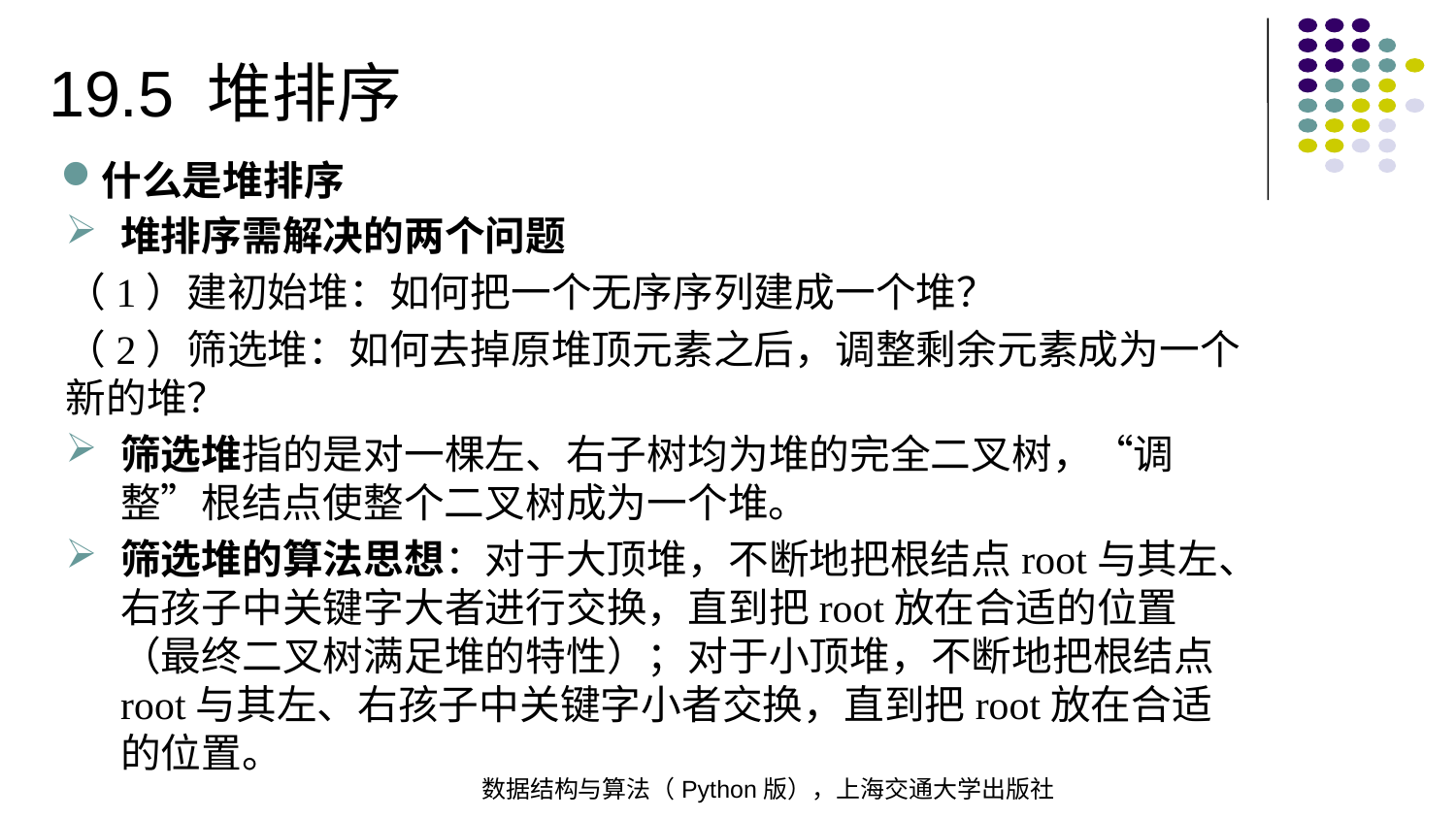

19.5 堆排序
什么是堆排序
堆排序需解决的两个问题
（1）建初始堆：如何把一个无序序列建成一个堆？
（2）筛选堆：如何去掉原堆顶元素之后，调整剩余元素成为一个新的堆？
筛选堆指的是对一棵左、右子树均为堆的完全二叉树，“调整”根结点使整个二叉树成为一个堆。
筛选堆的算法思想：对于大顶堆，不断地把根结点root与其左、右孩子中关键字大者进行交换，直到把root放在合适的位置（最终二叉树满足堆的特性）；对于小顶堆，不断地把根结点root与其左、右孩子中关键字小者交换，直到把root放在合适的位置。